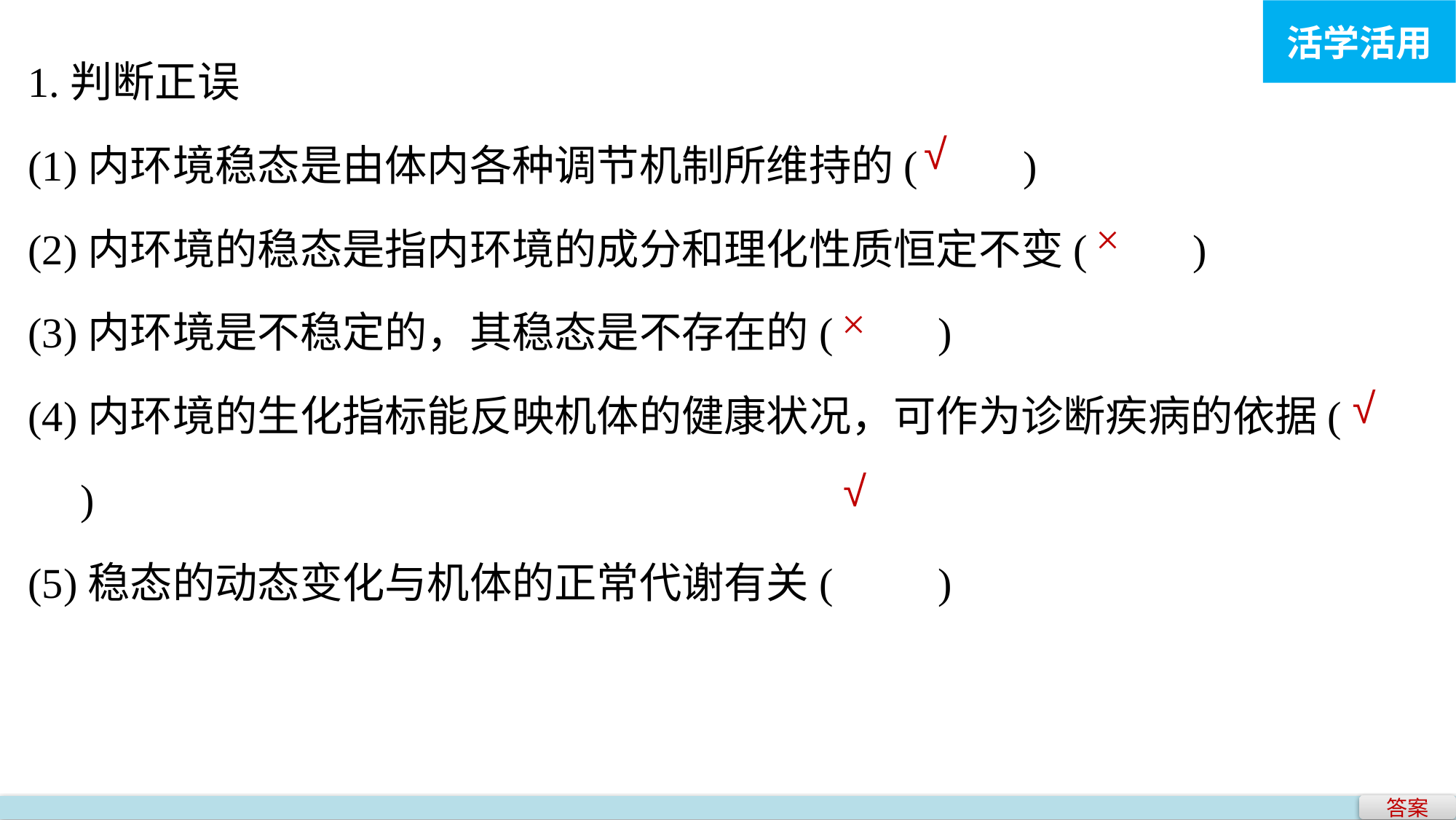

活学活用
1.判断正误
(1)内环境稳态是由体内各种调节机制所维持的(　　)
(2)内环境的稳态是指内环境的成分和理化性质恒定不变(　　)
(3)内环境是不稳定的，其稳态是不存在的(　　)
(4)内环境的生化指标能反映机体的健康状况，可作为诊断疾病的依据(　　)
(5)稳态的动态变化与机体的正常代谢有关(　　)
√
×
×
√
√
答案